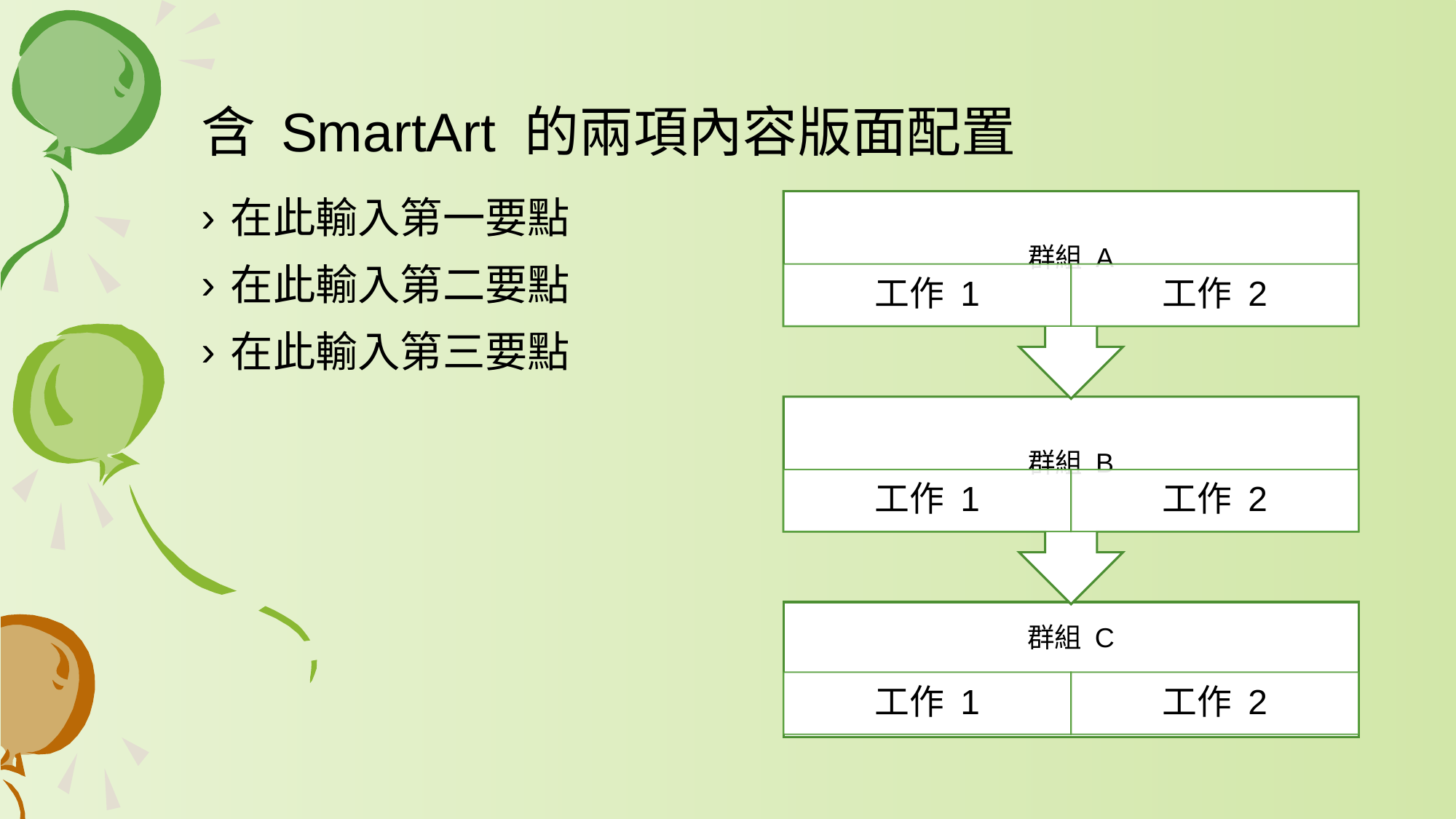

# 含 SmartArt 的兩項內容版面配置
在此輸入第一要點
在此輸入第二要點
在此輸入第三要點
群組 C
工作 1
工作 2
群組 B
工作 1
工作 2
群組 A
工作 1
工作 2